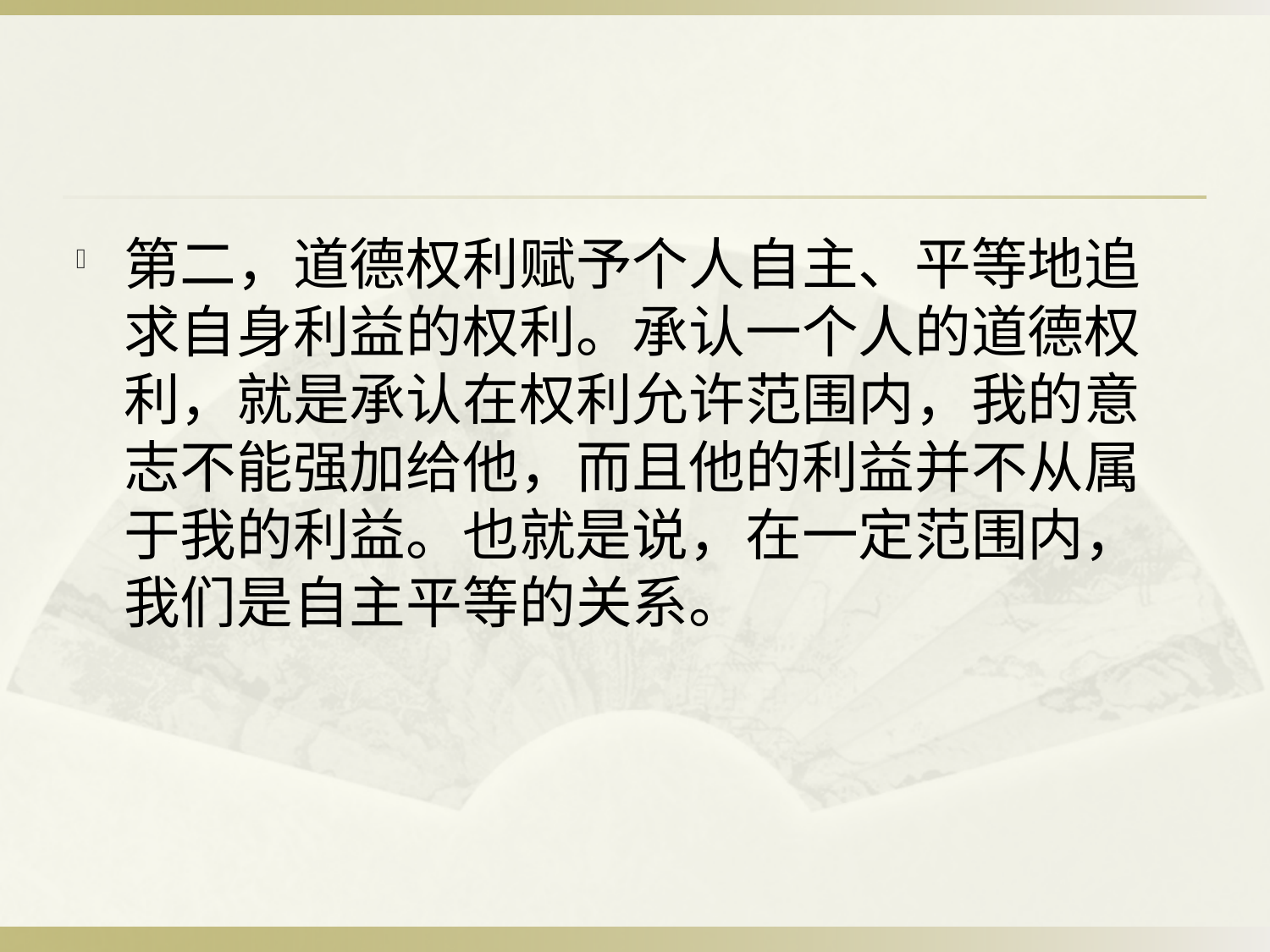

第二，道德权利赋予个人自主、平等地追求自身利益的权利。承认一个人的道德权利，就是承认在权利允许范围内，我的意志不能强加给他，而且他的利益并不从属于我的利益。也就是说，在一定范围内，我们是自主平等的关系。